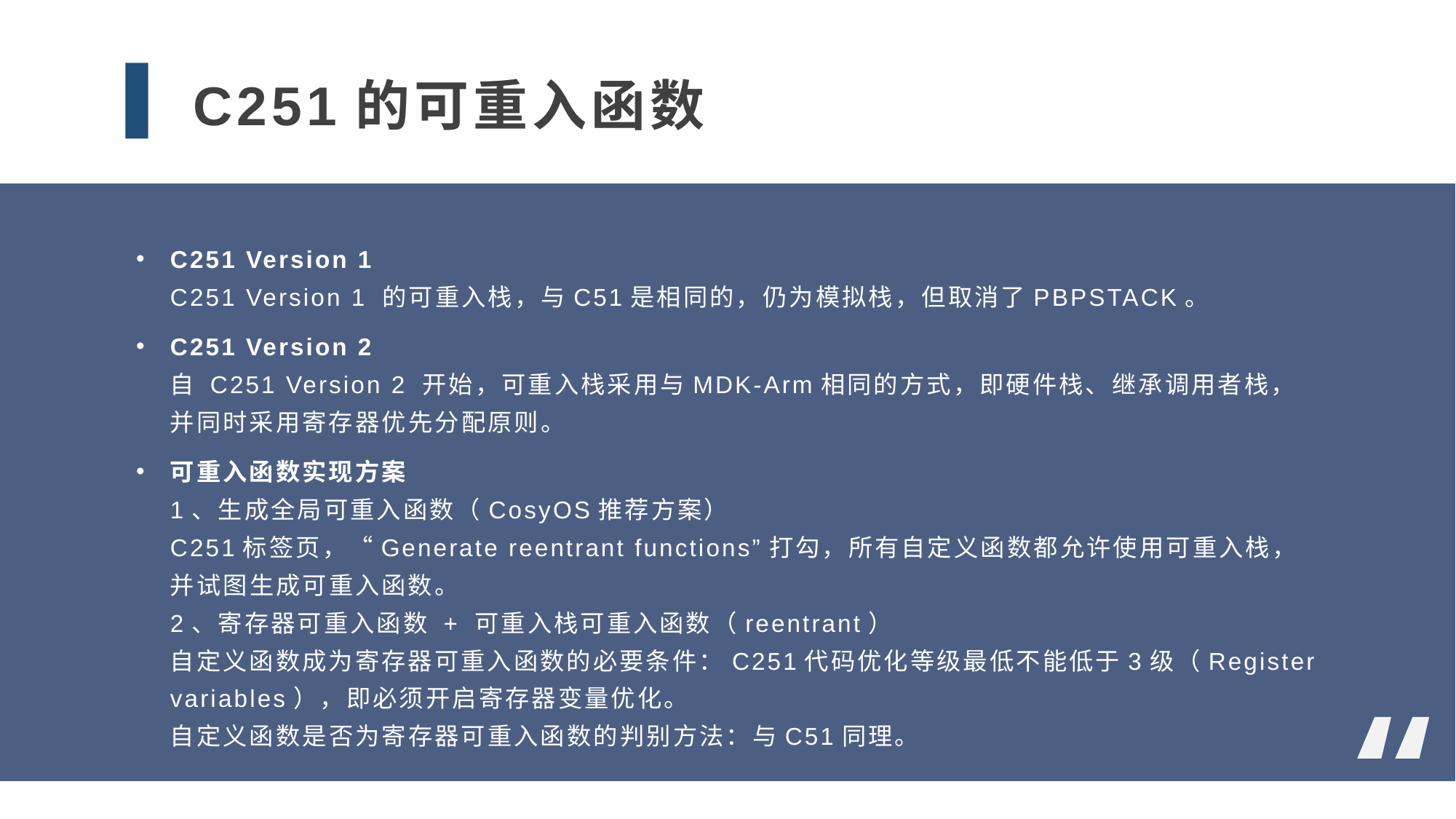

C251的可重入函数

C251 Version 1
C251 Version 1 的可重入栈，与C51是相同的，仍为模拟栈，但取消了PBPSTACK。
C251 Version 2
自 C251 Version 2 开始，可重入栈采用与MDK-Arm相同的方式，即硬件栈、继承调用者栈，并同时采用寄存器优先分配原则。
可重入函数实现方案
1、生成全局可重入函数（CosyOS推荐方案）
C251标签页，“Generate reentrant functions”打勾，所有自定义函数都允许使用可重入栈，并试图生成可重入函数。
2、寄存器可重入函数 + 可重入栈可重入函数（reentrant）
自定义函数成为寄存器可重入函数的必要条件：C251代码优化等级最低不能低于3级（Register variables），即必须开启寄存器变量优化。
自定义函数是否为寄存器可重入函数的判别方法：与C51同理。